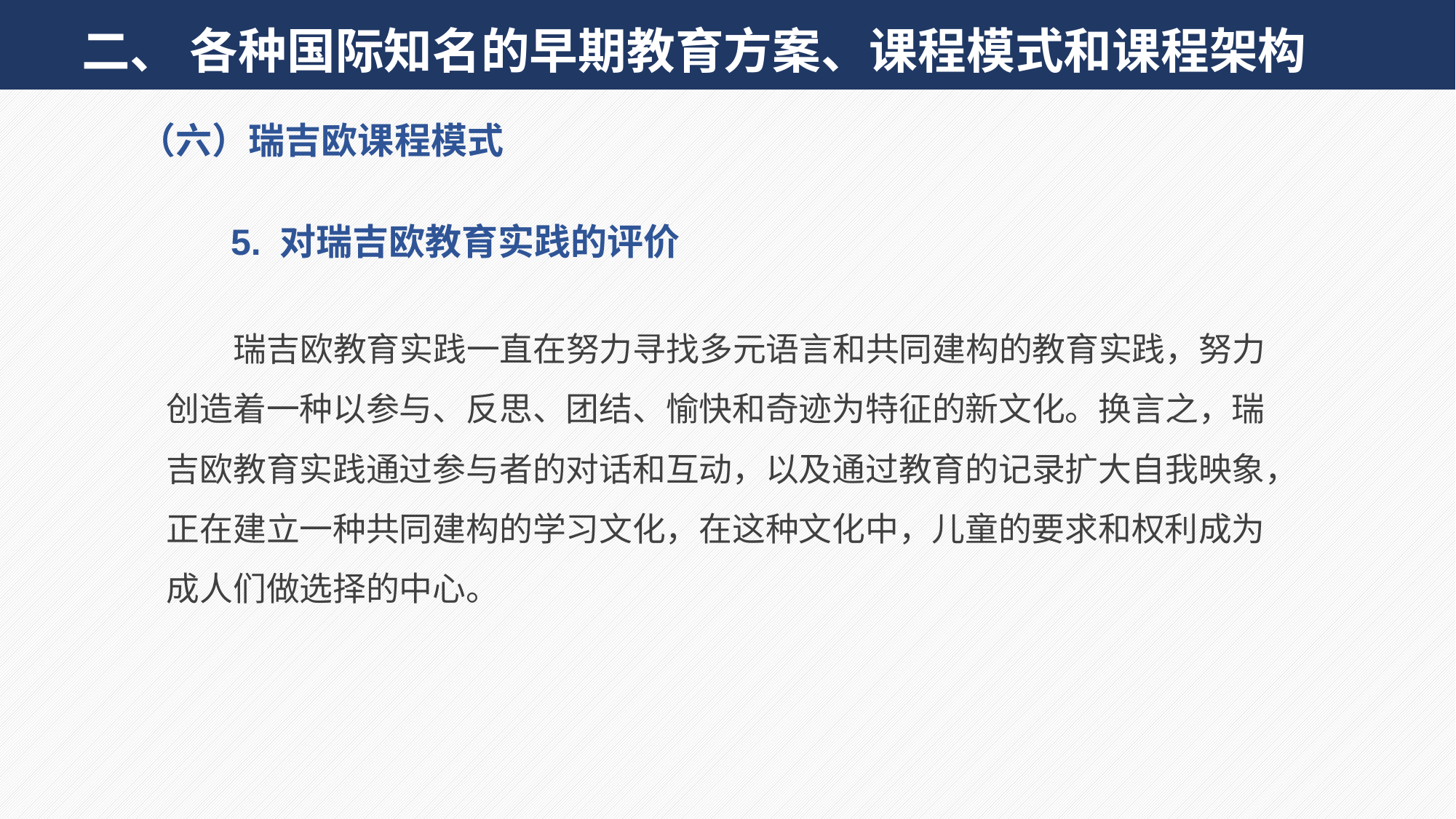

二、 各种国际知名的早期教育方案、课程模式和课程架构
（六）瑞吉欧课程模式
5. 对瑞吉欧教育实践的评价
瑞吉欧教育实践一直在努力寻找多元语言和共同建构的教育实践，努力创造着一种以参与、反思、团结、愉快和奇迹为特征的新文化。换言之，瑞吉欧教育实践通过参与者的对话和互动，以及通过教育的记录扩大自我映象，正在建立一种共同建构的学习文化，在这种文化中，儿童的要求和权利成为成人们做选择的中心。